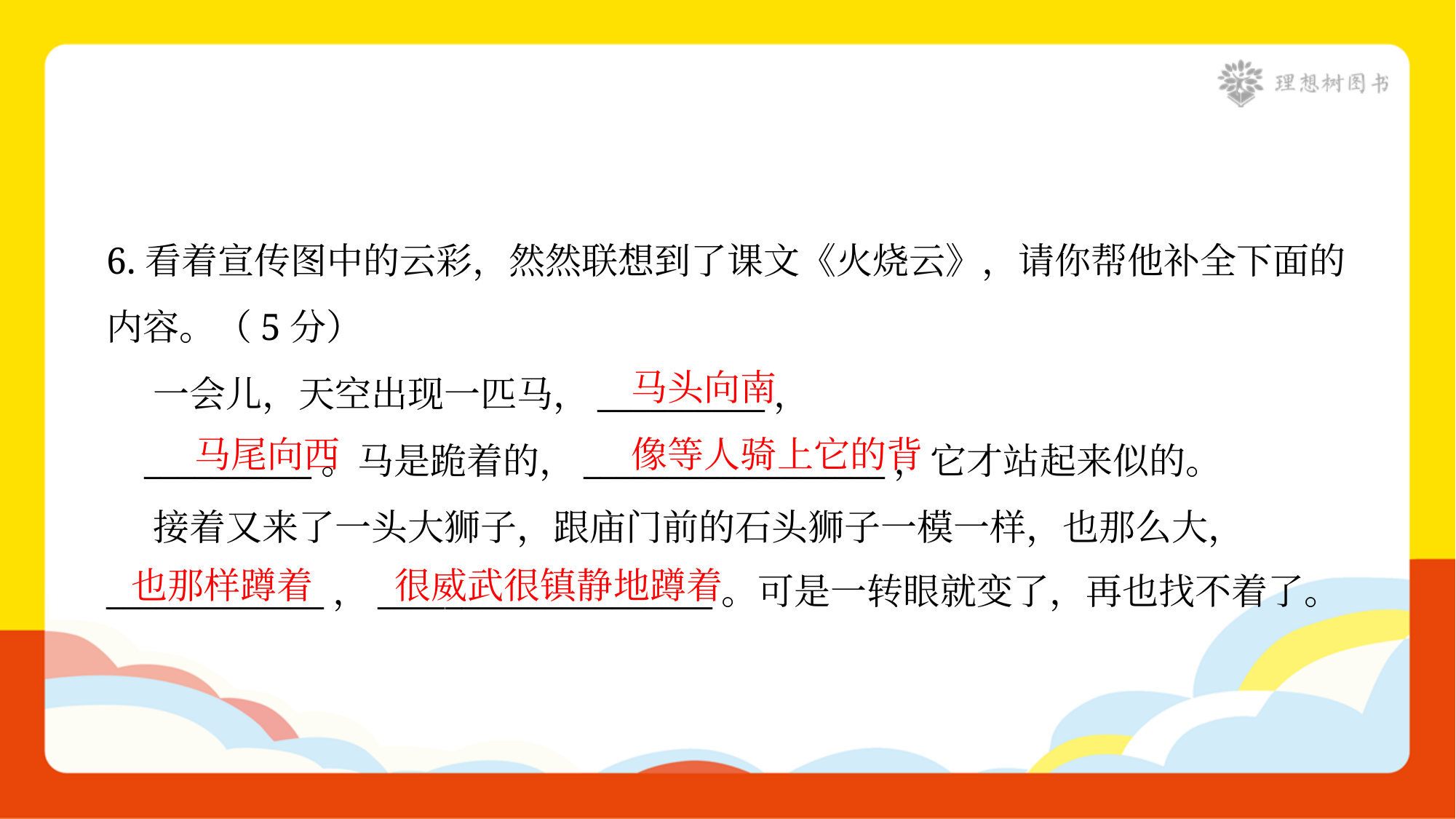

6.看着宣传图中的云彩，然然联想到了课文《火烧云》，请你帮他补全下面的
内容。（5分）
    一会儿，天空出现一匹马，__________，
    __________。马是跪着的，__________________，它才站起来似的。
    接着又来了一头大狮子，跟庙门前的石头狮子一模一样，也那么大，
_____________，____________________。可是一转眼就变了，再也找不着了。
马头向南
马尾向西
像等人骑上它的背
也那样蹲着
很威武很镇静地蹲着